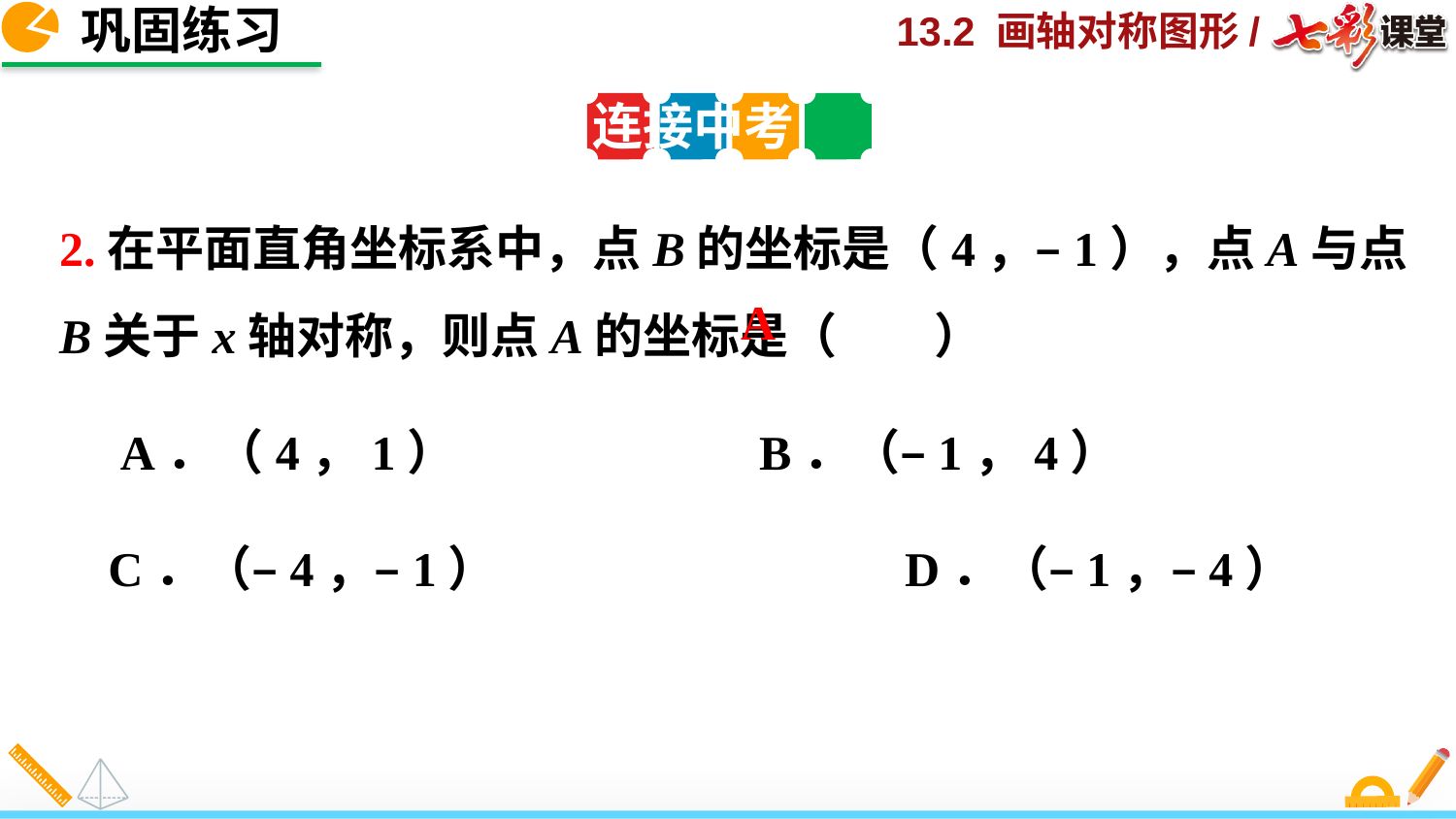

巩固练习

连接中考

2.在平面直角坐标系中，点B的坐标是（4，–1），点A与点B关于x轴对称，则点A的坐标是（　　）
     A．（4，1）	                       B．（–1，4）
    C．（–4，–1）	                       D．（–1，–4）
A